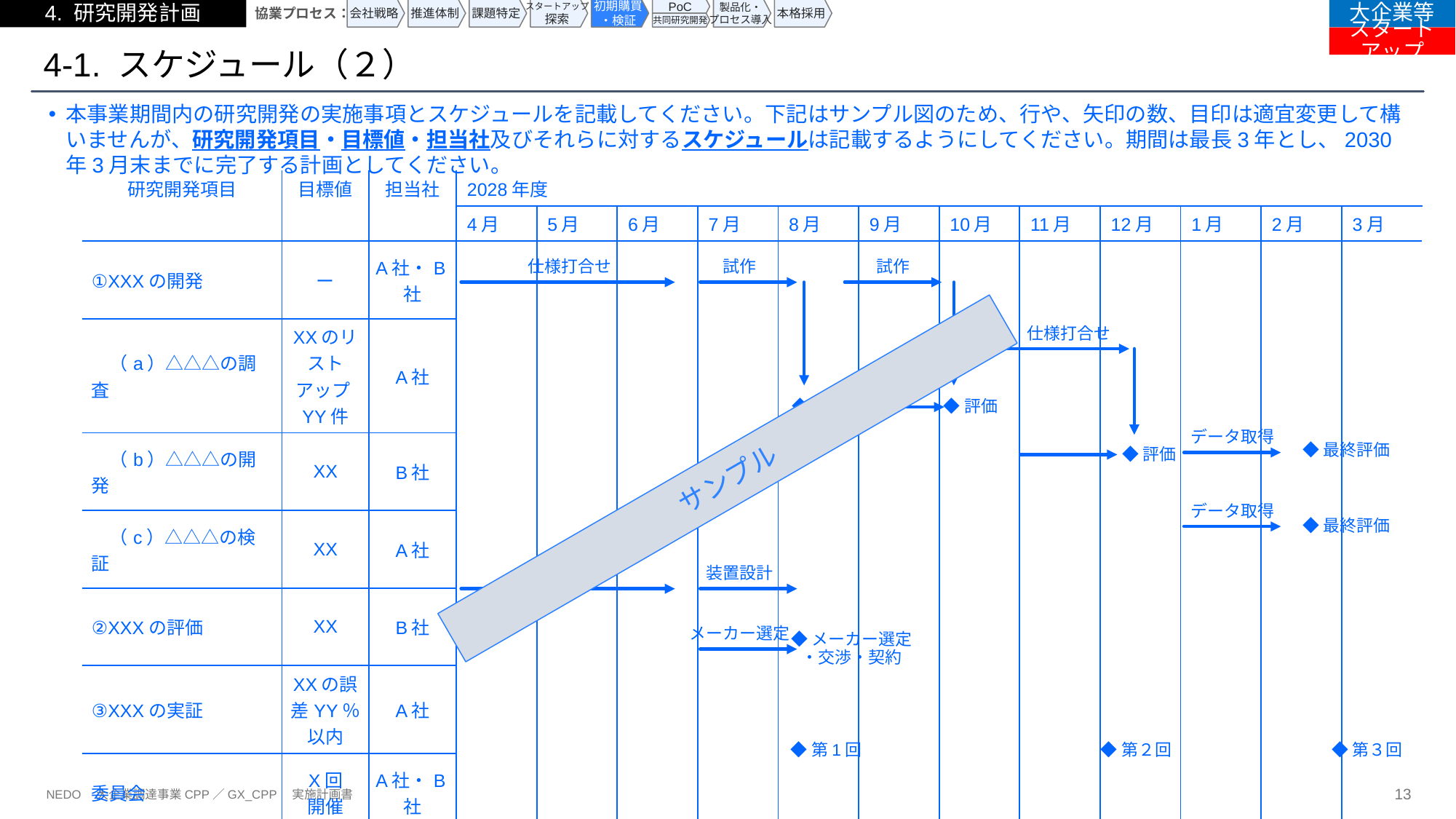

4. 研究開発計画
協業プロセス：
会社戦略
推進体制
課題特定
スタートアップ
探索
初期購買
・検証
PoC
製品化・
プロセス導入
本格採用
大企業等
共同研究開発
スタートアップ
# 4-1. スケジュール（２）
本事業期間内の研究開発の実施事項とスケジュールを記載してください。下記はサンプル図のため、行や、矢印の数、目印は適宜変更して構いませんが、研究開発項目・目標値・担当社及びそれらに対するスケジュールは記載するようにしてください。期間は最長3年とし、2030年3月末までに完了する計画としてください。
| 研究開発項目 | 目標値 | 担当社 | 2028年度 |  |  |  |  |  |  |  |  |  |  |  |
| --- | --- | --- | --- | --- | --- | --- | --- | --- | --- | --- | --- | --- | --- | --- |
|  |  |  | 4月 | 5月 | 6月 | 7月 | 8月 | 9月 | 10月 | 11月 | 12月 | 1月 | 2月 | 3月 |
| ①XXXの開発 | ー | A社・B社 |  |  |  |  |  |  |  |  |  |  |  |  |
| （a）△△△の調査 | XXのリストアップYY件 | A社 |  |  |  |  |  |  |  |  |  |  |  |  |
| （b）△△△の開発 | XX | B社 |  |  |  |  |  |  |  |  |  |  |  |  |
| （c）△△△の検証 | XX | A社 |  |  |  |  |  |  |  |  |  |  |  |  |
| ②XXXの評価 | XX | B社 |  |  |  |  |  |  |  |  |  |  |  |  |
| ③XXXの実証 | XXの誤差YY％以内 | A社 |  |  |  |  |  |  |  |  |  |  |  |  |
| 委員会 | X回 開催 | A社・B社 |  |  |  |  |  |  |  |  |  |  |  |  |
仕様打合せ
試作
試作
仕様打合せ
◆評価
◆評価
データ取得
◆最終評価
◆評価
サンプル
データ取得
◆最終評価
仕様打合せ
装置設計
メーカー選定
◆メーカー選定
・交渉・契約
◆第1回
◆第２回
◆第３回
NEDO　大企業調達事業CPP／GX_CPP　実施計画書
13